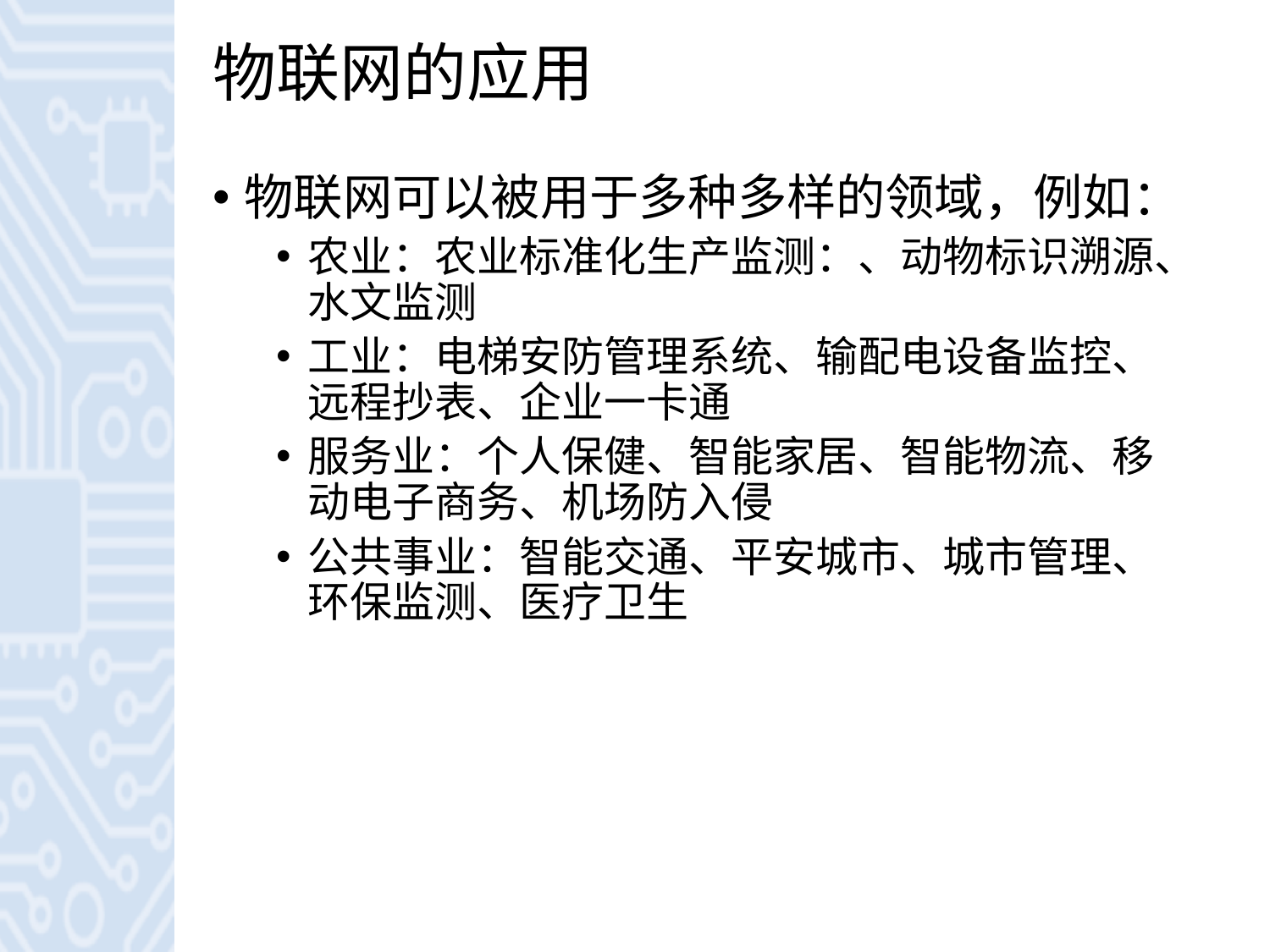

# 物联网的应用
物联网可以被用于多种多样的领域，例如：
农业：农业标准化生产监测：、动物标识溯源、水文监测
工业：电梯安防管理系统、输配电设备监控、远程抄表、企业一卡通
服务业：个人保健、智能家居、智能物流、移动电子商务、机场防入侵
公共事业：智能交通、平安城市、城市管理、环保监测、医疗卫生